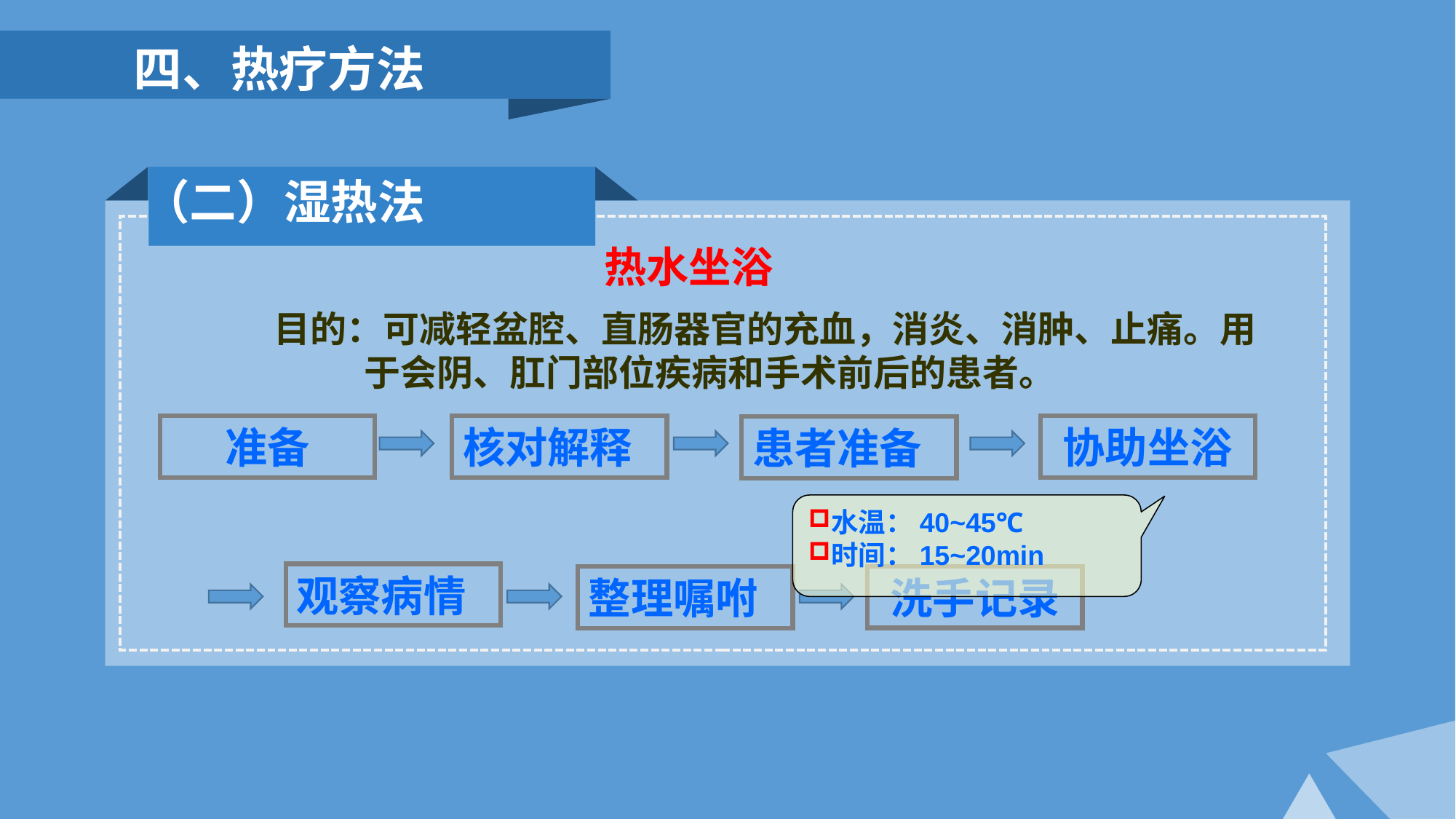

四、热疗方法

       （二）湿热法

热水坐浴
目的：可减轻盆腔、直肠器官的充血，消炎、消肿、止痛。用
          于会阴、肛门部位疾病和手术前后的患者。

核对解释
协助坐浴
准备
患者准备

水温：40~45℃
时间：15~20min

观察病情
洗手记录
整理嘱咐